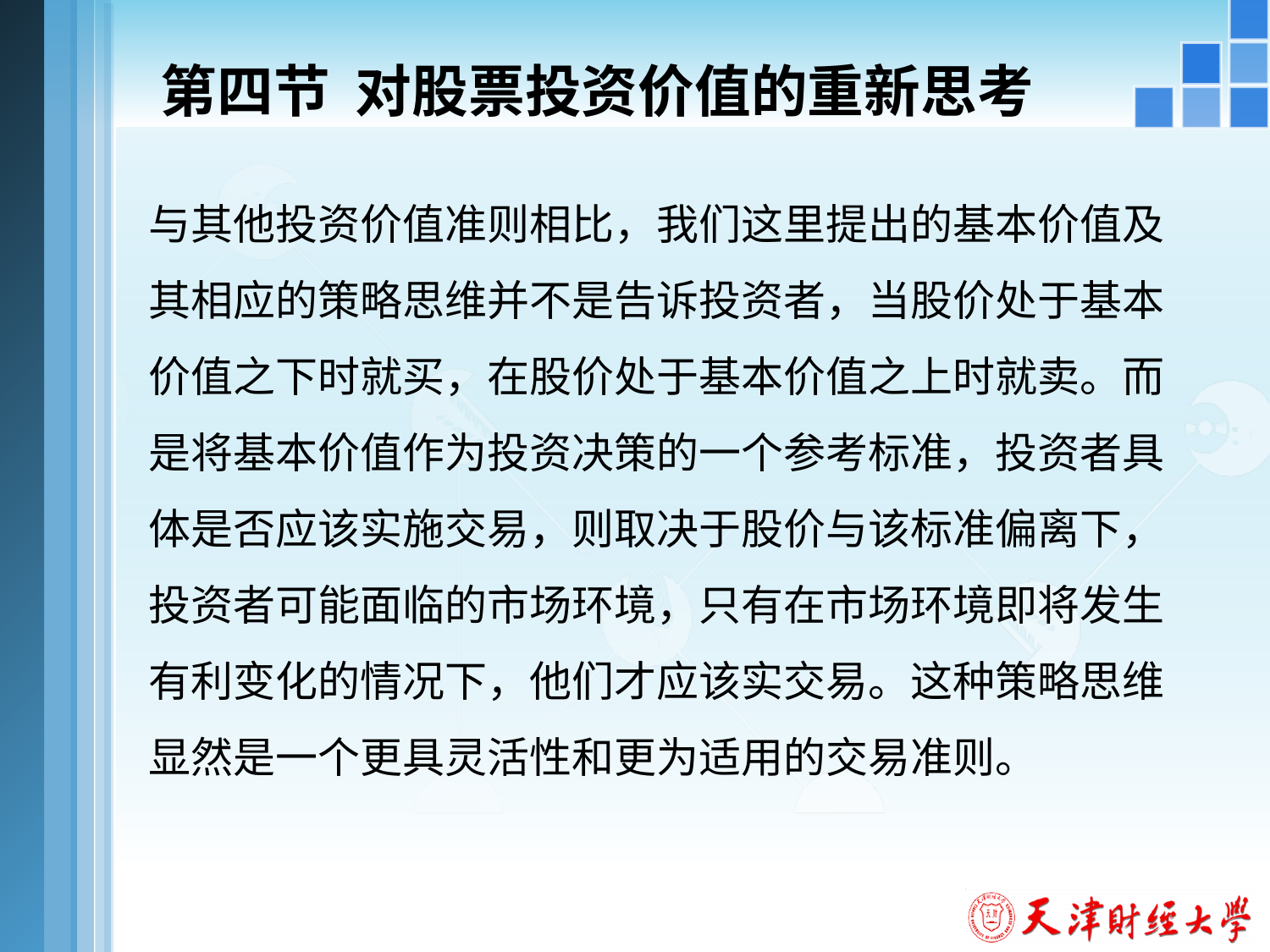

第四节  对股票投资价值的重新思考
与其他投资价值准则相比，我们这里提出的基本价值及其相应的策略思维并不是告诉投资者，当股价处于基本价值之下时就买，在股价处于基本价值之上时就卖。而是将基本价值作为投资决策的一个参考标准，投资者具体是否应该实施交易，则取决于股价与该标准偏离下，投资者可能面临的市场环境，只有在市场环境即将发生有利变化的情况下，他们才应该实交易。这种策略思维显然是一个更具灵活性和更为适用的交易准则。